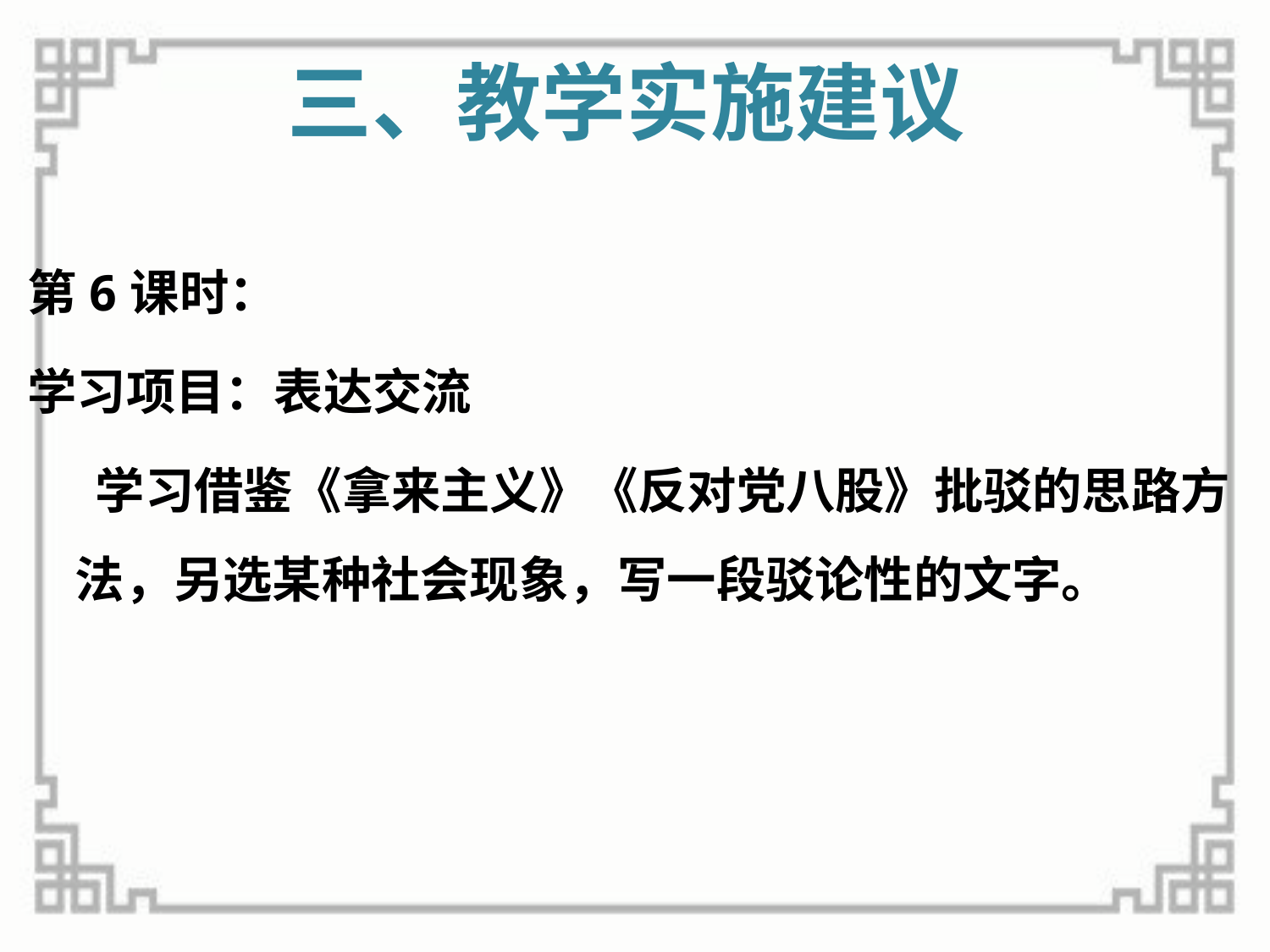

# 三、教学实施建议
第6课时：
学习项目：表达交流
     学习借鉴《拿来主义》《反对党八股》批驳的思路方法，另选某种社会现象，写一段驳论性的文字。